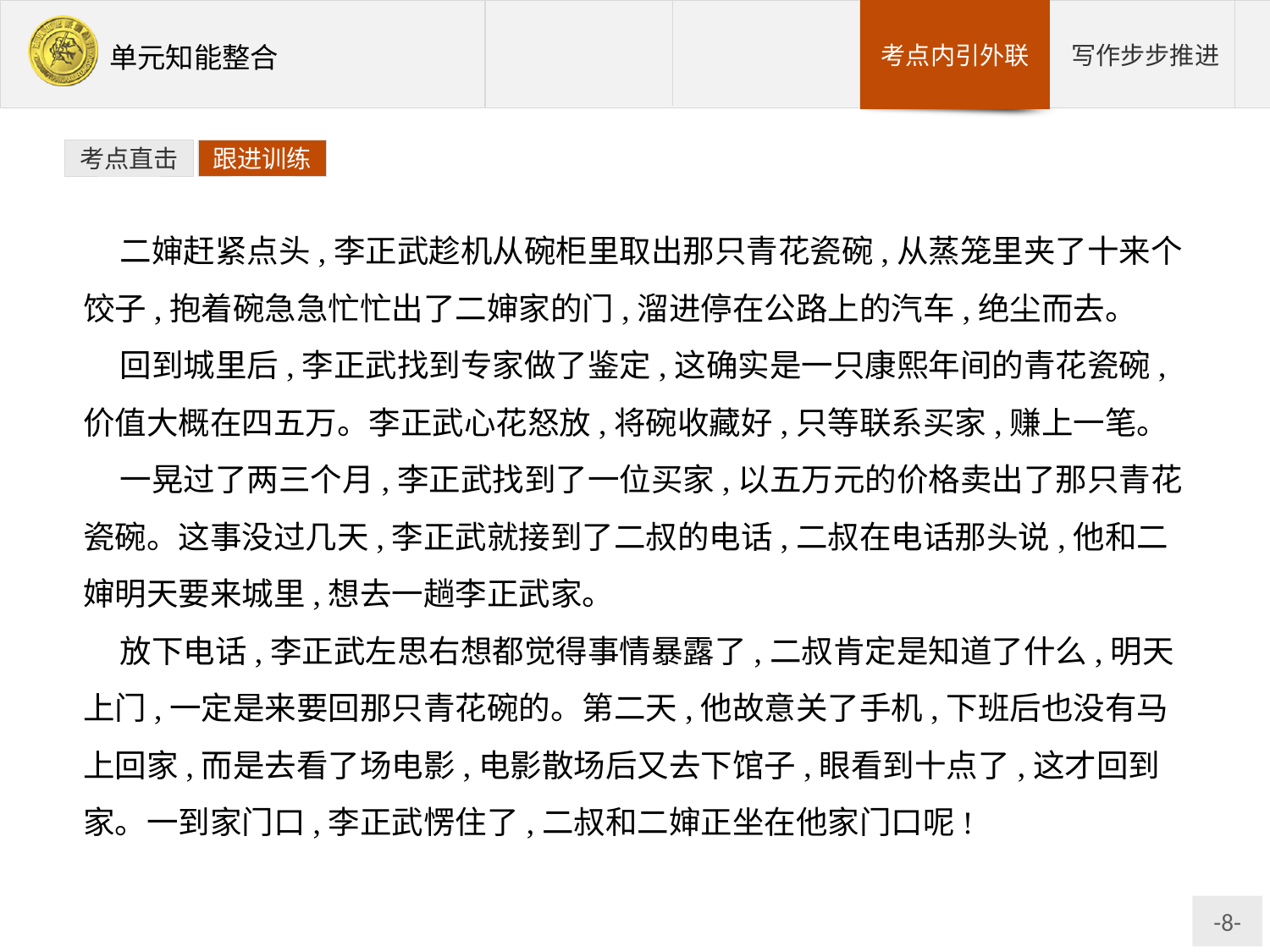

考点直击
跟进训练
二婶赶紧点头,李正武趁机从碗柜里取出那只青花瓷碗,从蒸笼里夹了十来个饺子,抱着碗急急忙忙出了二婶家的门,溜进停在公路上的汽车,绝尘而去。
回到城里后,李正武找到专家做了鉴定,这确实是一只康熙年间的青花瓷碗,价值大概在四五万。李正武心花怒放,将碗收藏好,只等联系买家,赚上一笔。
一晃过了两三个月,李正武找到了一位买家,以五万元的价格卖出了那只青花瓷碗。这事没过几天,李正武就接到了二叔的电话,二叔在电话那头说,他和二婶明天要来城里,想去一趟李正武家。
放下电话,李正武左思右想都觉得事情暴露了,二叔肯定是知道了什么,明天上门,一定是来要回那只青花碗的。第二天,他故意关了手机,下班后也没有马上回家,而是去看了场电影,电影散场后又去下馆子,眼看到十点了,这才回到家。一到家门口,李正武愣住了,二叔和二婶正坐在他家门口呢!